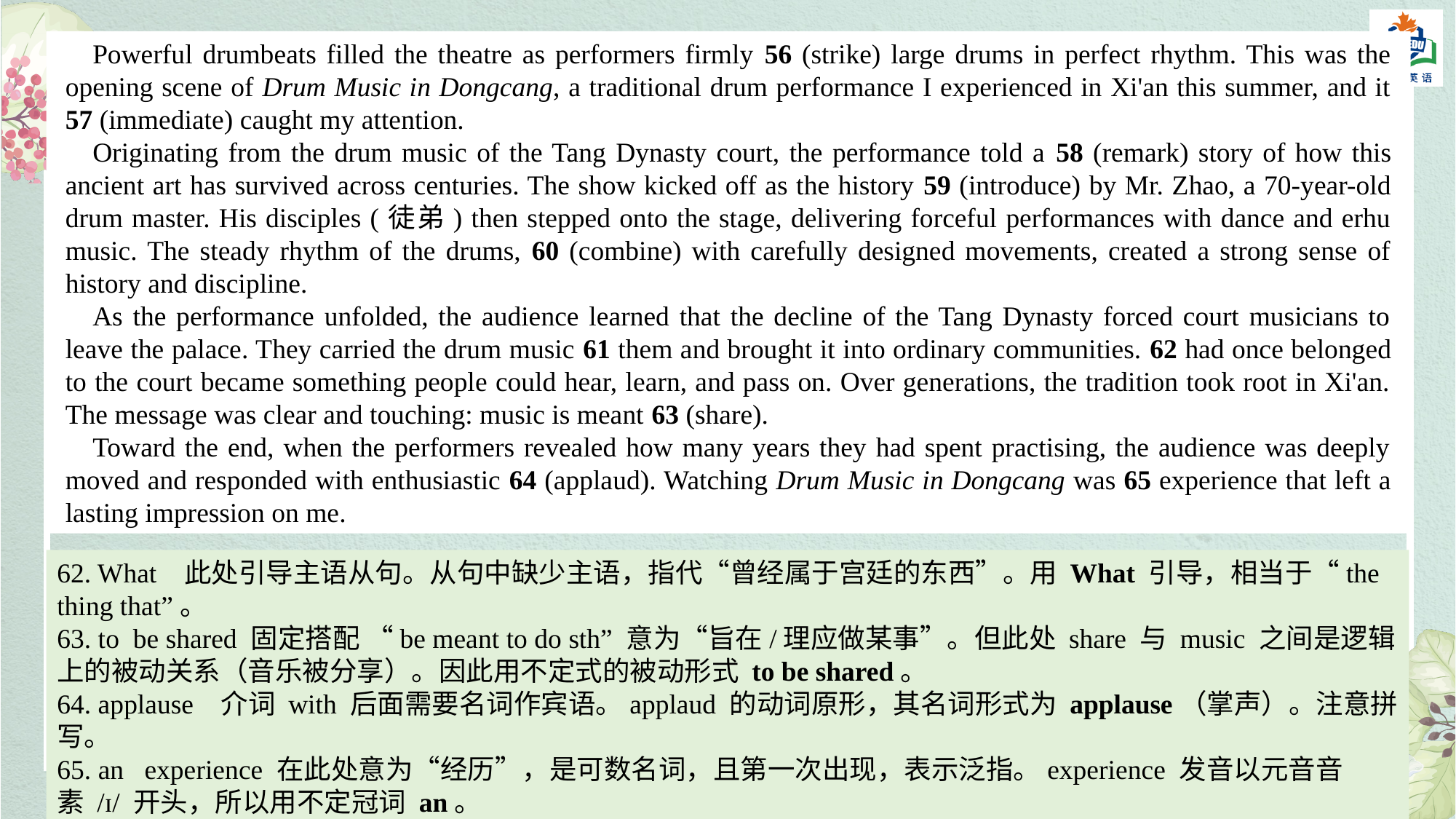

Powerful drumbeats filled the theatre as performers firmly 56 (strike) large drums in perfect rhythm. This was the opening scene of Drum Music in Dongcang, a traditional drum performance I experienced in Xi'an this summer, and it 57 (immediate) caught my attention.
Originating from the drum music of the Tang Dynasty court, the performance told a 58 (remark) story of how this ancient art has survived across centuries. The show kicked off as the history 59 (introduce) by Mr. Zhao, a 70-year-old drum master. His disciples (徒弟) then stepped onto the stage, delivering forceful performances with dance and erhu music. The steady rhythm of the drums, 60 (combine) with carefully designed movements, created a strong sense of history and discipline.
As the performance unfolded, the audience learned that the decline of the Tang Dynasty forced court musicians to leave the palace. They carried the drum music 61 them and brought it into ordinary communities. 62 had once belonged to the court became something people could hear, learn, and pass on. Over generations, the tradition took root in Xi'an. The message was clear and touching: music is meant 63 (share).
Toward the end, when the performers revealed how many years they had spent practising, the audience was deeply moved and responded with enthusiastic 64 (applaud). Watching Drum Music in Dongcang was 65 experience that left a lasting impression on me.
62. What   此处引导主语从句。从句中缺少主语，指代“曾经属于宫廷的东西”。用 What 引导，相当于“the thing that”。
63. to  be shared 固定搭配 “be meant to do sth” 意为“旨在/理应做某事”。但此处 share 与 music 之间是逻辑上的被动关系（音乐被分享）。因此用不定式的被动形式 to be shared。
64. applause   介词 with 后面需要名词作宾语。applaud 的动词原形，其名词形式为 applause（掌声）。注意拼写。
65. an   experience 在此处意为“经历”，是可数名词，且第一次出现，表示泛指。experience 发音以元音音素 /ɪ/ 开头，所以用不定冠词 an。